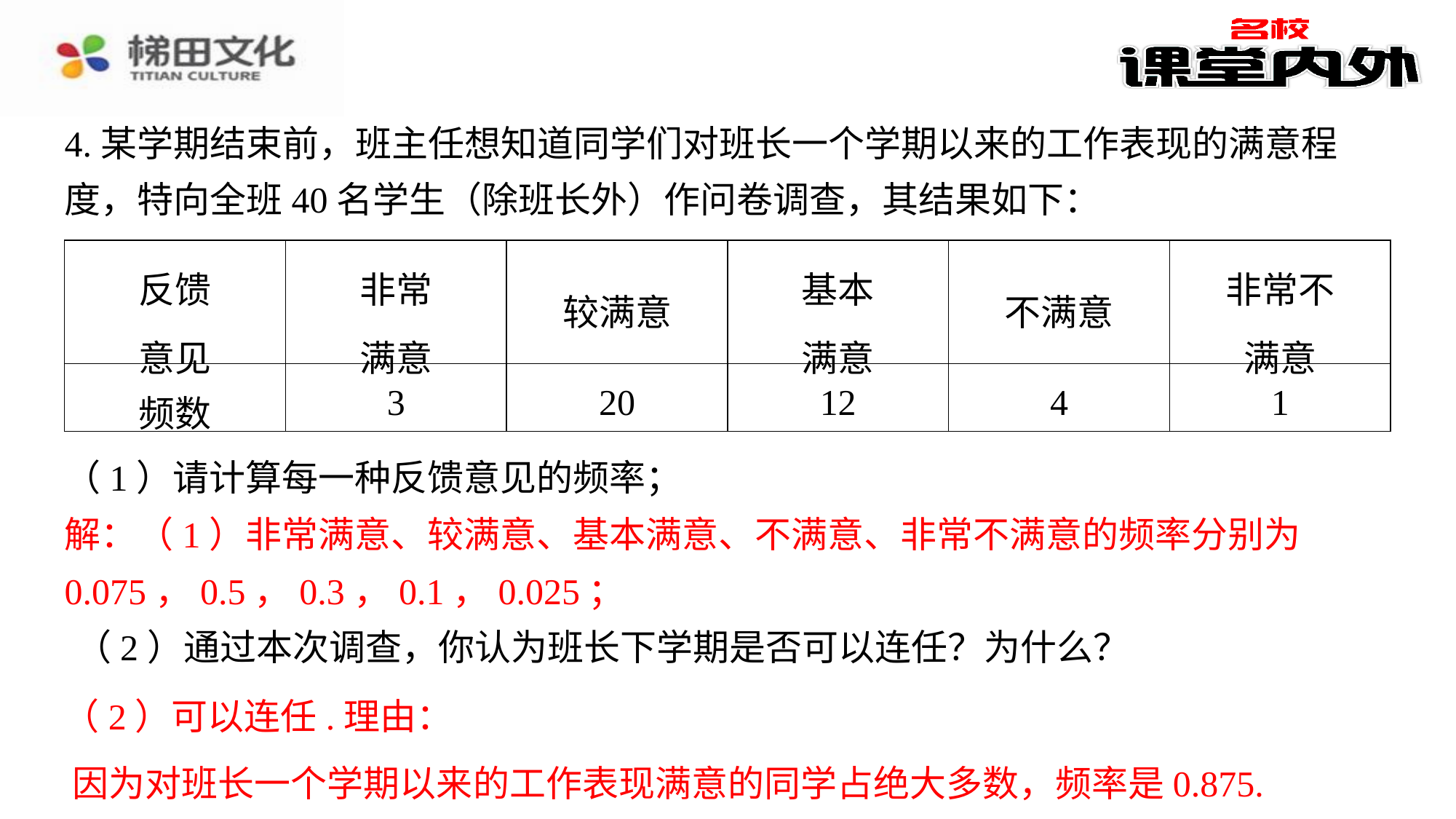

4.某学期结束前，班主任想知道同学们对班长一个学期以来的工作表现的满意程度，特向全班40名学生（除班长外）作问卷调查，其结果如下：
| 反馈 意见 | 非常 满意 | 较满意 | 基本 满意 | 不满意 | 非常不 满意 |
| --- | --- | --- | --- | --- | --- |
| 频数 | 3 | 20 | 12 | 4 | 1 |
（1）请计算每一种反馈意见的频率；
解：（1）非常满意、较满意、基本满意、不满意、非常不满意的频率分别为
0.075，0.5，0.3，0.1，0.025；
（2）通过本次调查，你认为班长下学期是否可以连任？为什么？
（2）可以连任.理由：
因为对班长一个学期以来的工作表现满意的同学占绝大多数，频率是0.875.